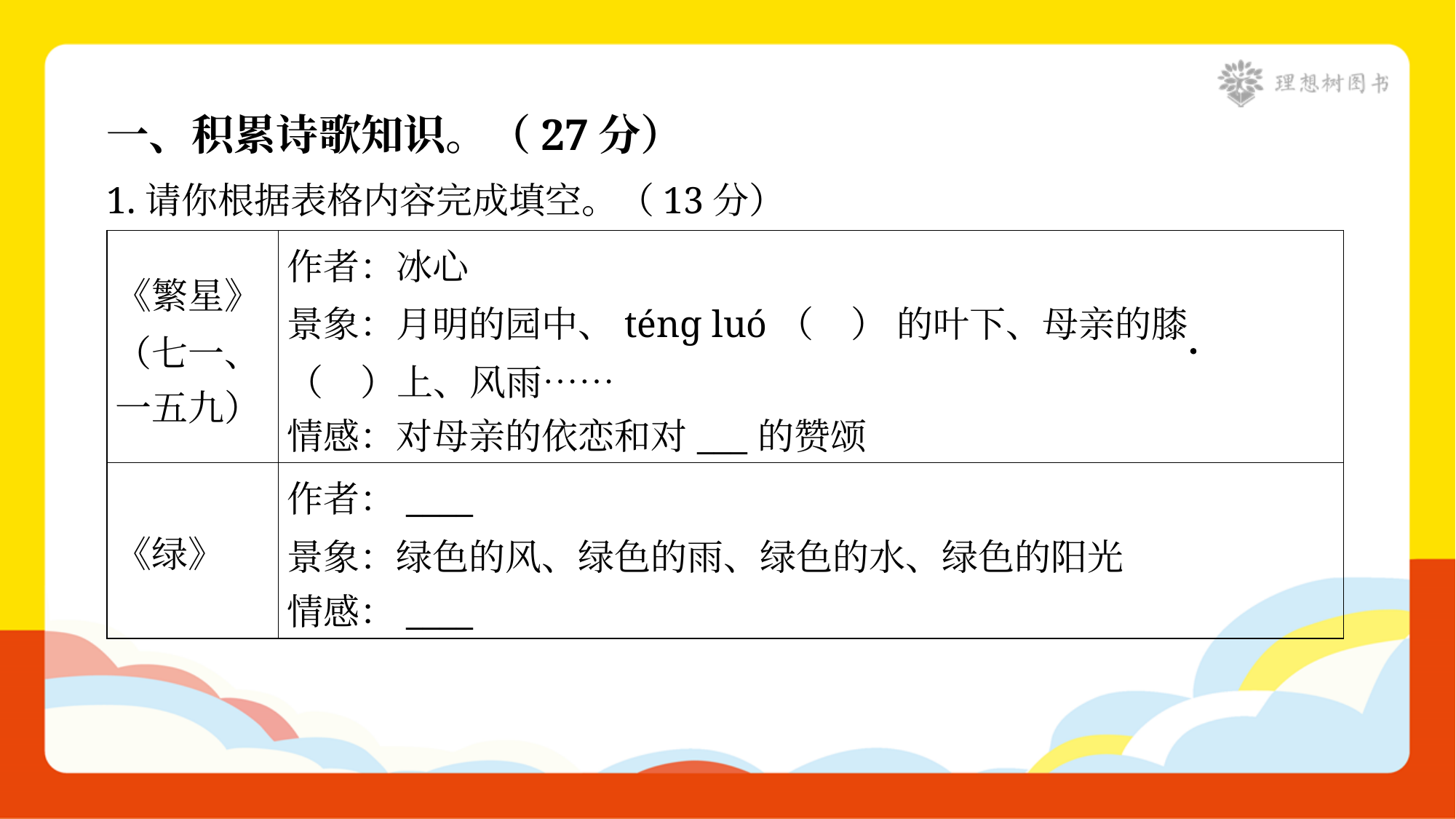

一、积累诗歌知识。（27分）
1.请你根据表格内容完成填空。（13分）
| 《繁星》 （七一、 一五九） | 作者：冰心 景象：月明的园中、ténɡ luó（ ） 的叶下、母亲的膝 （ ）上、风雨…… 情感：对母亲的依恋和对\_\_\_的赞颂 |
| --- | --- |
| 《绿》 | 作者：\_\_\_\_ 景象：绿色的风、绿色的雨、绿色的水、绿色的阳光 情感：\_\_\_\_ |